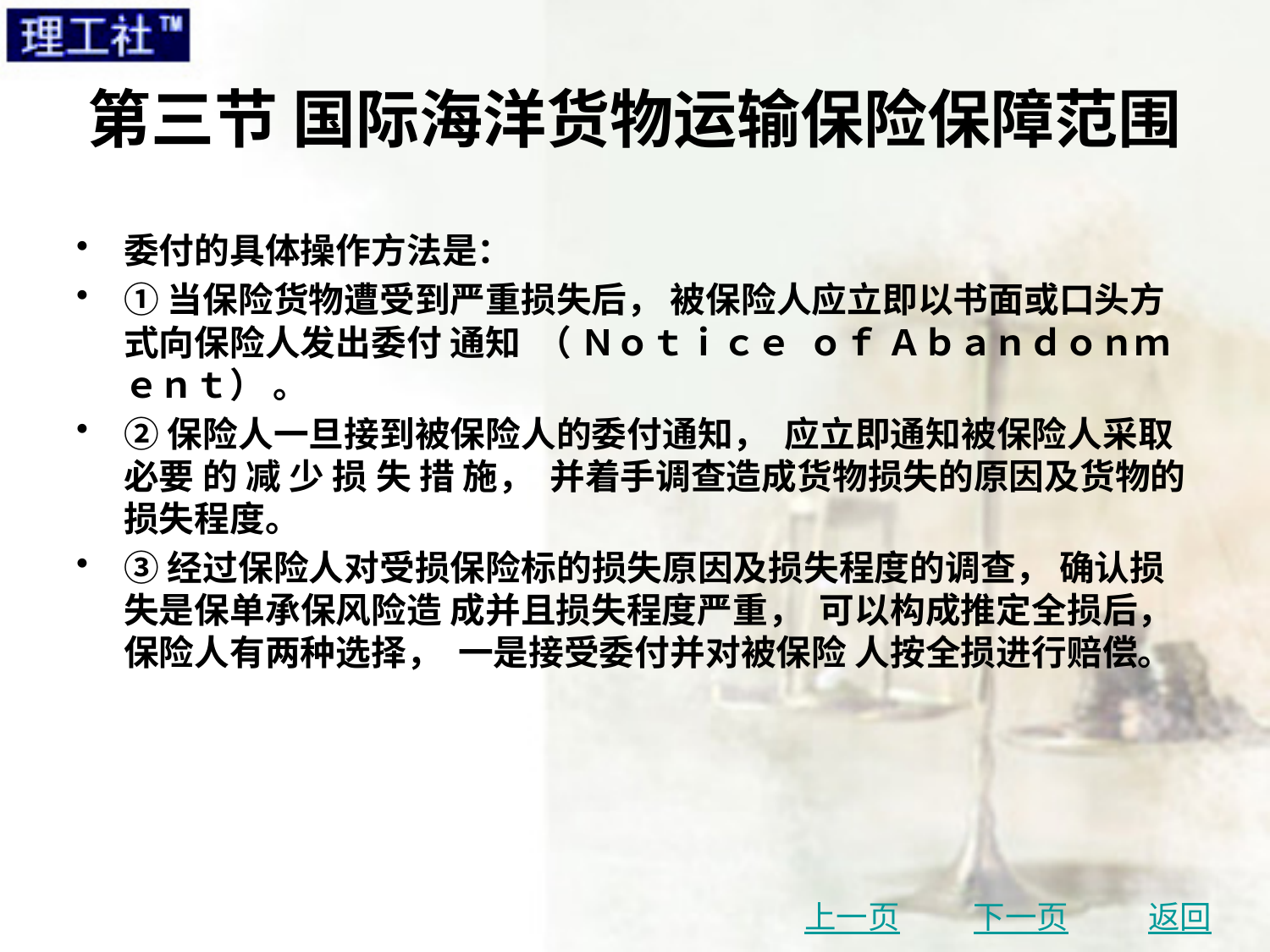

# 第三节 国际海洋货物运输保险保障范围
委付的具体操作方法是：
①当保险货物遭受到严重损失后， 被保险人应立即以书面或口头方式向保险人发出委付 通知  （ Ｎｏｔｉｃｅ  ｏｆ Ａｂａｎｄｏｎｍｅｎｔ） 。
②保险人一旦接到被保险人的委付通知，  应立即通知被保险人采取必要 的 减 少 损 失 措 施，  并着手调查造成货物损失的原因及货物的损失程度。
③经过保险人对受损保险标的损失原因及损失程度的调查， 确认损失是保单承保风险造 成并且损失程度严重，  可以构成推定全损后，  保险人有两种选择，  一是接受委付并对被保险 人按全损进行赔偿。
上一页
下一页
返回